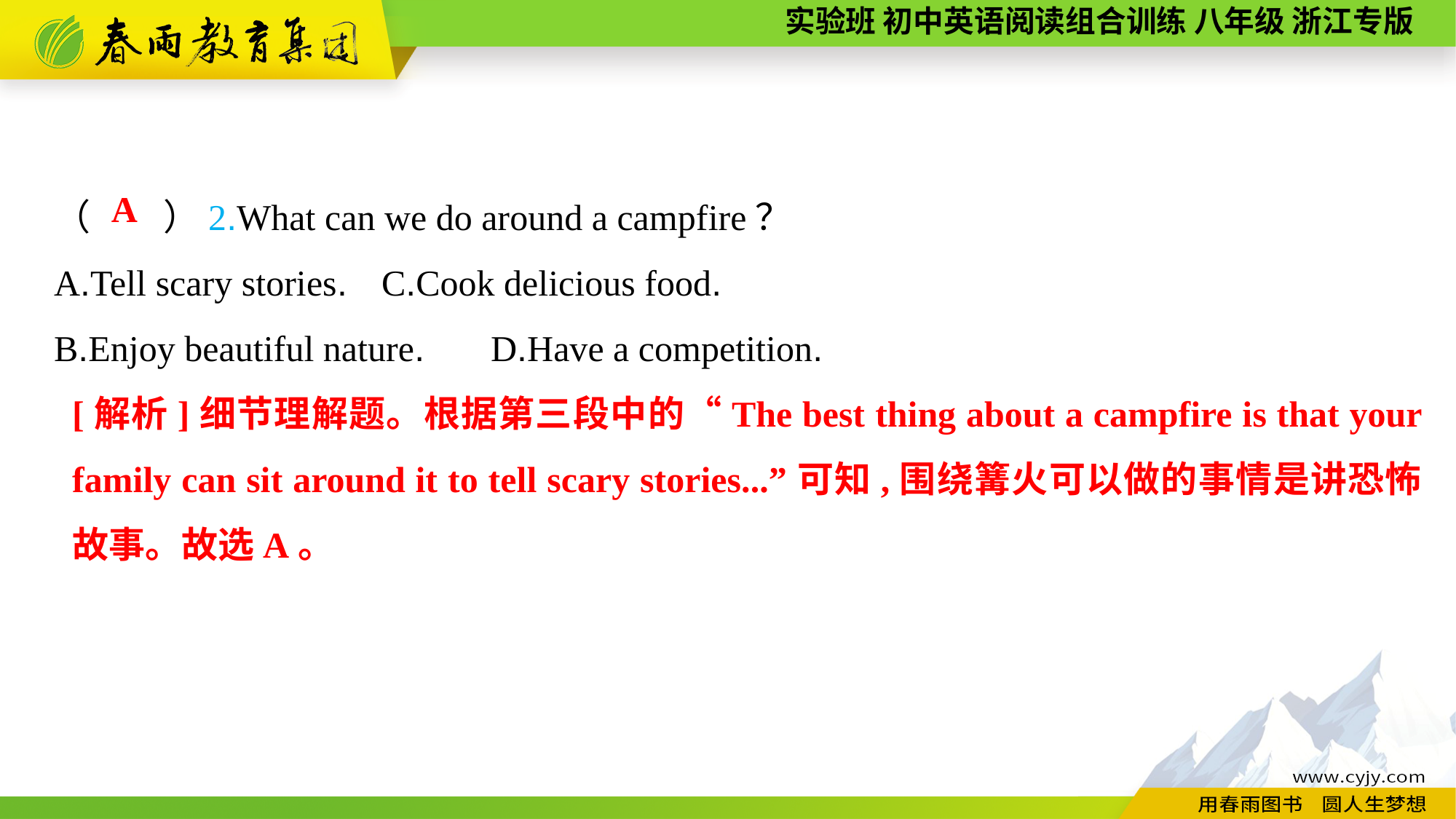

（　　）2.What can we do around a campfire？
A.Tell scary stories.	C.Cook delicious food.
B.Enjoy beautiful nature.	D.Have a competition.
A
[解析]细节理解题。根据第三段中的“The best thing about a campfire is that your family can sit around it to tell scary stories...”可知,围绕篝火可以做的事情是讲恐怖故事。故选A。